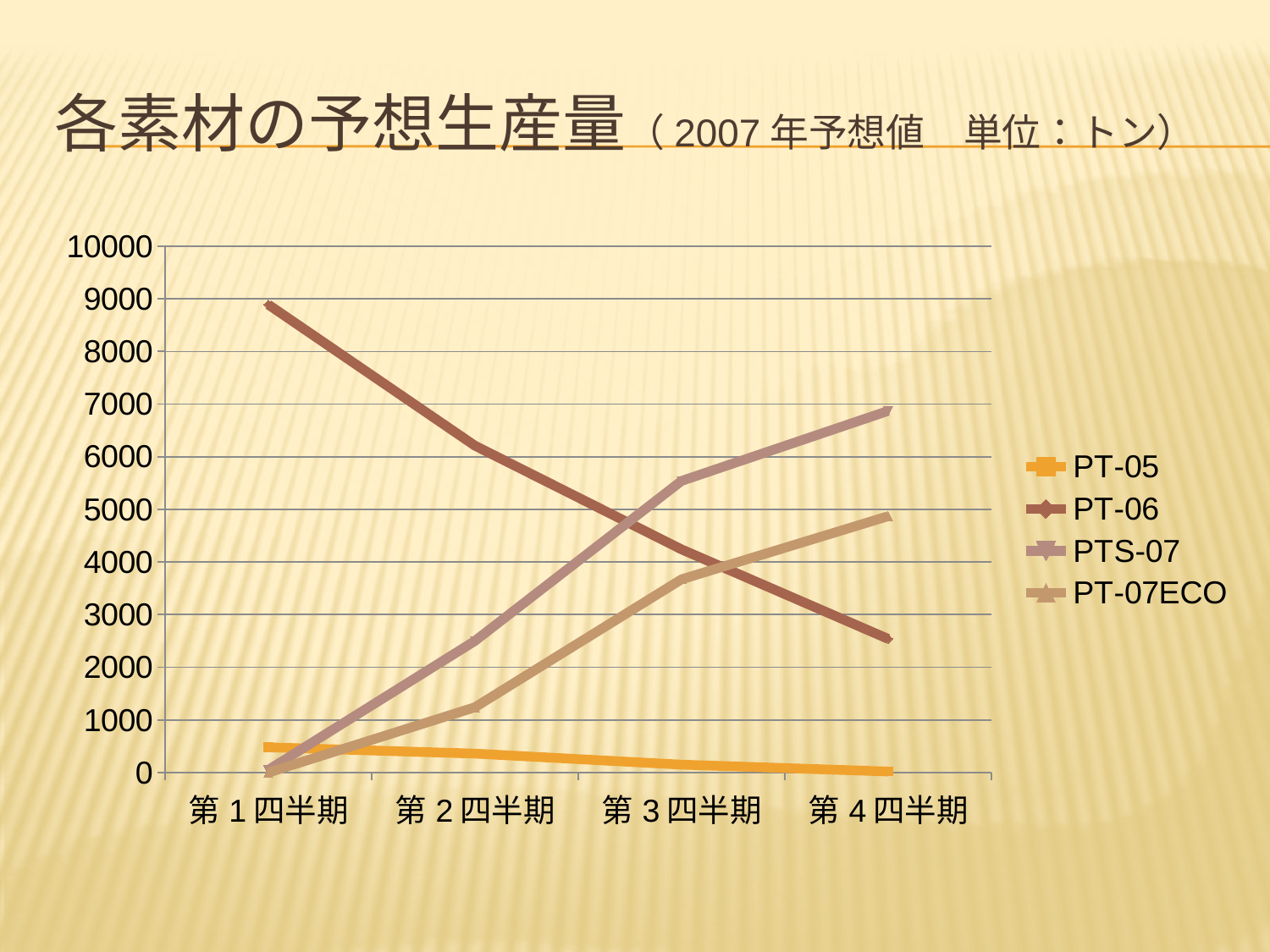

# 各素材の予想生産量（2007年予想値　単位：トン）

### Chart

| Category | PT-05 | PT-06 | PTS-07 | PT-07ECO |
|---|---|---|---|---|
| 第1四半期 | 480.0 | 8890.0 | 50.0 | 0.0 |
| 第2四半期 | 360.0 | 6210.0 | 2500.0 | 1240.0 |
| 第3四半期 | 150.0 | 4240.0 | 5540.0 | 3670.0 |
| 第4四半期 | 20.0 | 2540.0 | 6870.0 | 4870.0 |